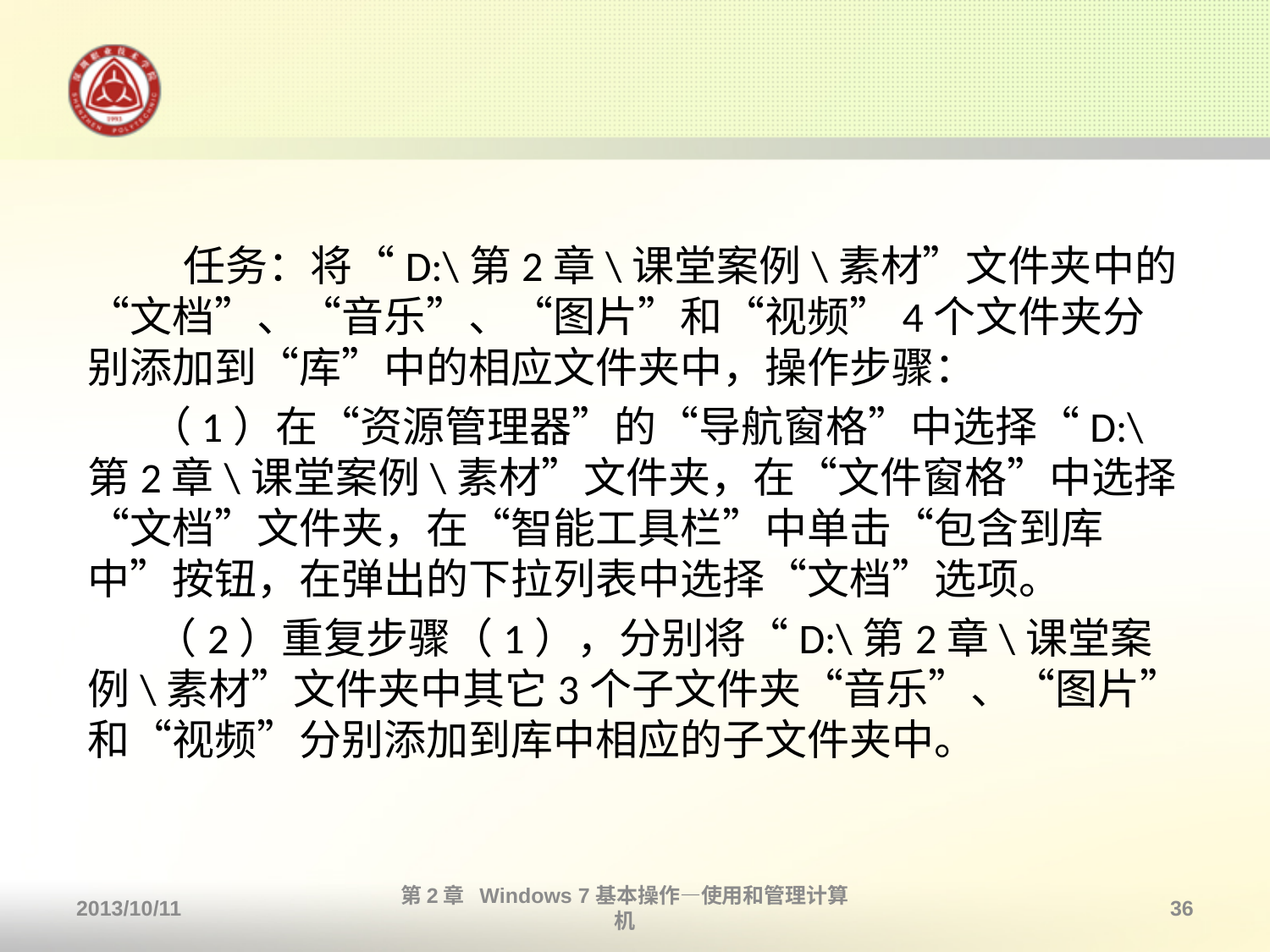

#
         任务：将“D:\第2章\课堂案例\素材”文件夹中的“文档”、“音乐”、“图片”和“视频”4个文件夹分别添加到“库”中的相应文件夹中，操作步骤：
　  （1）在“资源管理器”的“导航窗格”中选择“D:\第2章\课堂案例\素材”文件夹，在“文件窗格”中选择“文档”文件夹，在“智能工具栏”中单击“包含到库中”按钮，在弹出的下拉列表中选择“文档”选项。
      （2）重复步骤（1），分别将“D:\第2章\课堂案例\素材”文件夹中其它3个子文件夹“音乐”、“图片”和“视频”分别添加到库中相应的子文件夹中。
2013/10/11
第2章  Windows 7基本操作—使用和管理计算机
36